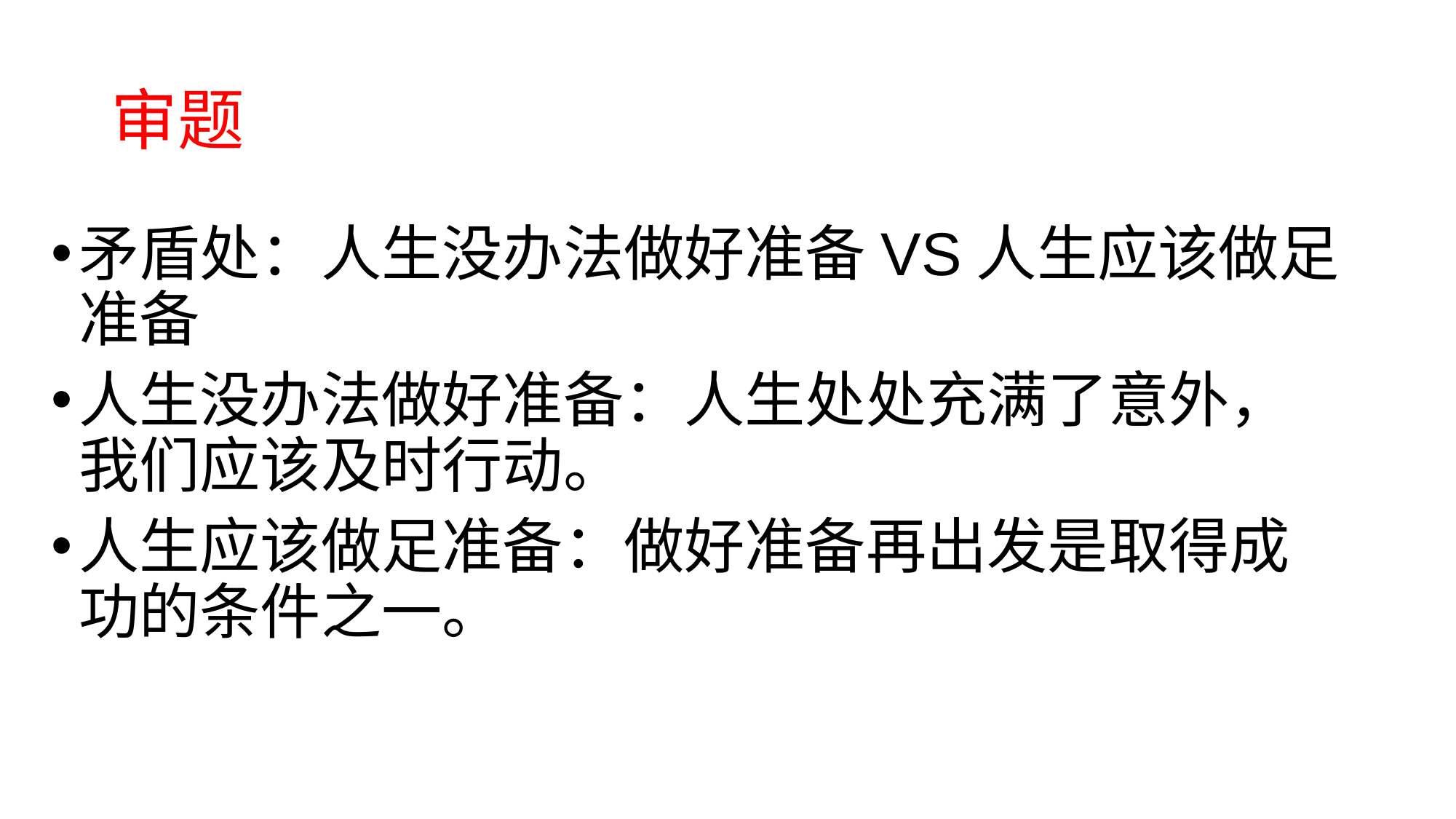

# 审题
矛盾处：人生没办法做好准备VS人生应该做足准备
人生没办法做好准备：人生处处充满了意外，我们应该及时行动。
人生应该做足准备：做好准备再出发是取得成功的条件之一。